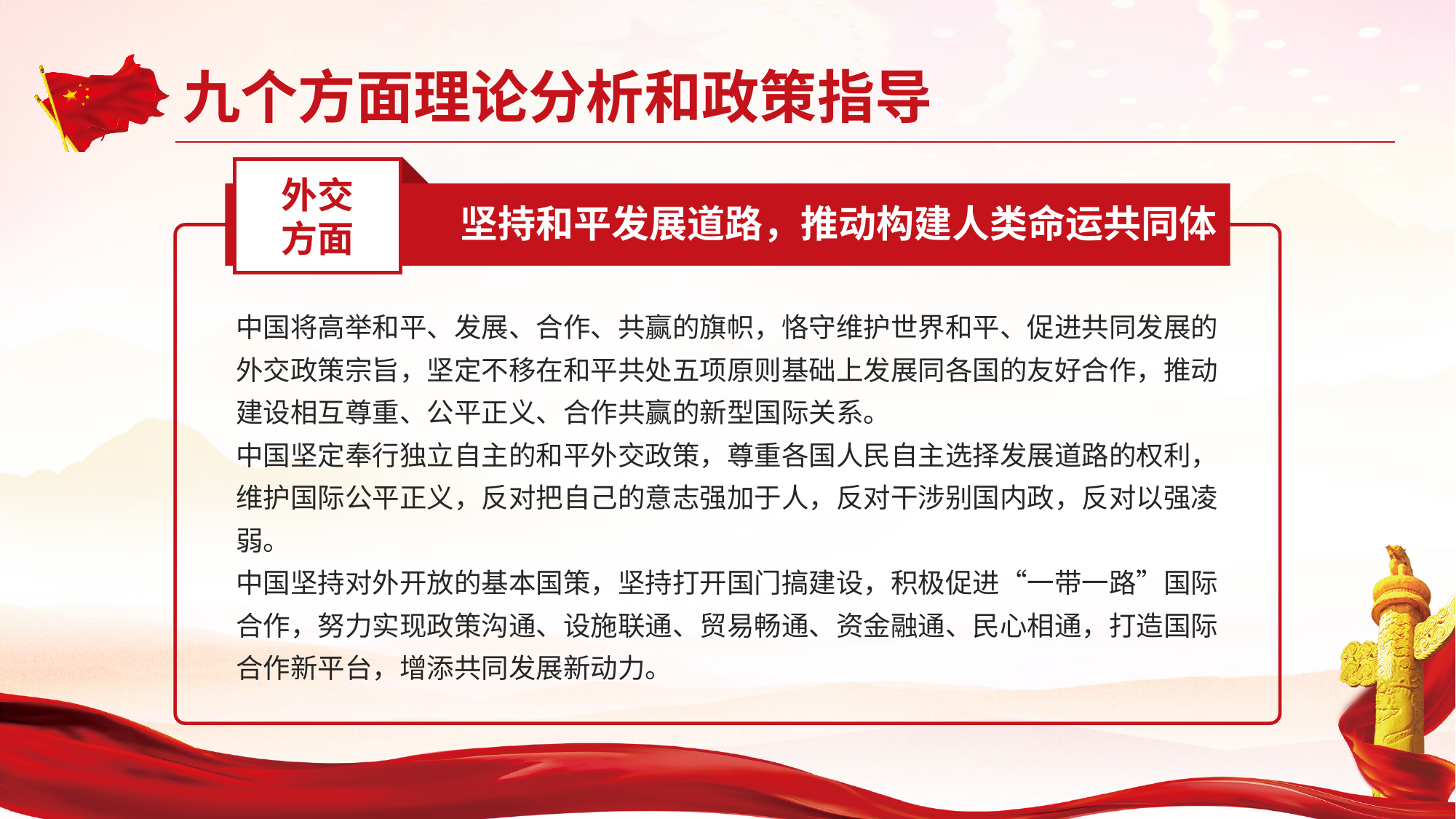

外交
方面

坚持和平发展道路，推动构建人类命运共同体
中国将高举和平、发展、合作、共赢的旗帜，恪守维护世界和平、促进共同发展的外交政策宗旨，坚定不移在和平共处五项原则基础上发展同各国的友好合作，推动建设相互尊重、公平正义、合作共赢的新型国际关系。
中国坚定奉行独立自主的和平外交政策，尊重各国人民自主选择发展道路的权利，维护国际公平正义，反对把自己的意志强加于人，反对干涉别国内政，反对以强凌弱。
中国坚持对外开放的基本国策，坚持打开国门搞建设，积极促进“一带一路”国际合作，努力实现政策沟通、设施联通、贸易畅通、资金融通、民心相通，打造国际合作新平台，增添共同发展新动力。